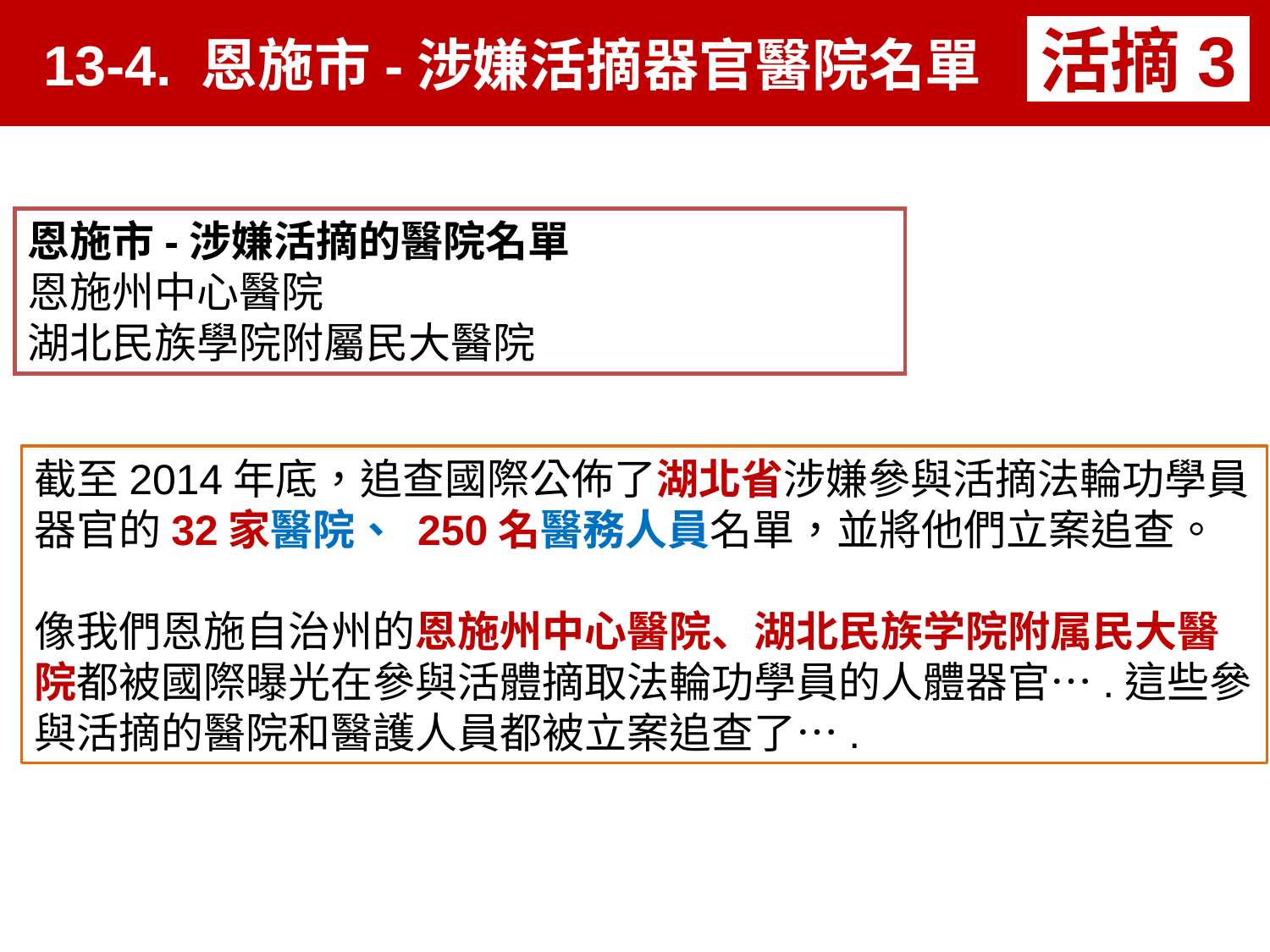

13-4. 恩施市-涉嫌活摘器官醫院名單
活摘3
活摘2
恩施市-涉嫌活摘的醫院名單
恩施州中心醫院
湖北民族學院附屬民大醫院
截至2014年底，追查國際公佈了湖北省涉嫌參與活摘法輪功學員器官的32家醫院、 250名醫務人員名單，並將他們立案追查。

像我們恩施自治州的恩施州中心醫院、湖北民族学院附属民大醫院都被國際曝光在參與活體摘取法輪功學員的人體器官….這些參與活摘的醫院和醫護人員都被立案追查了….